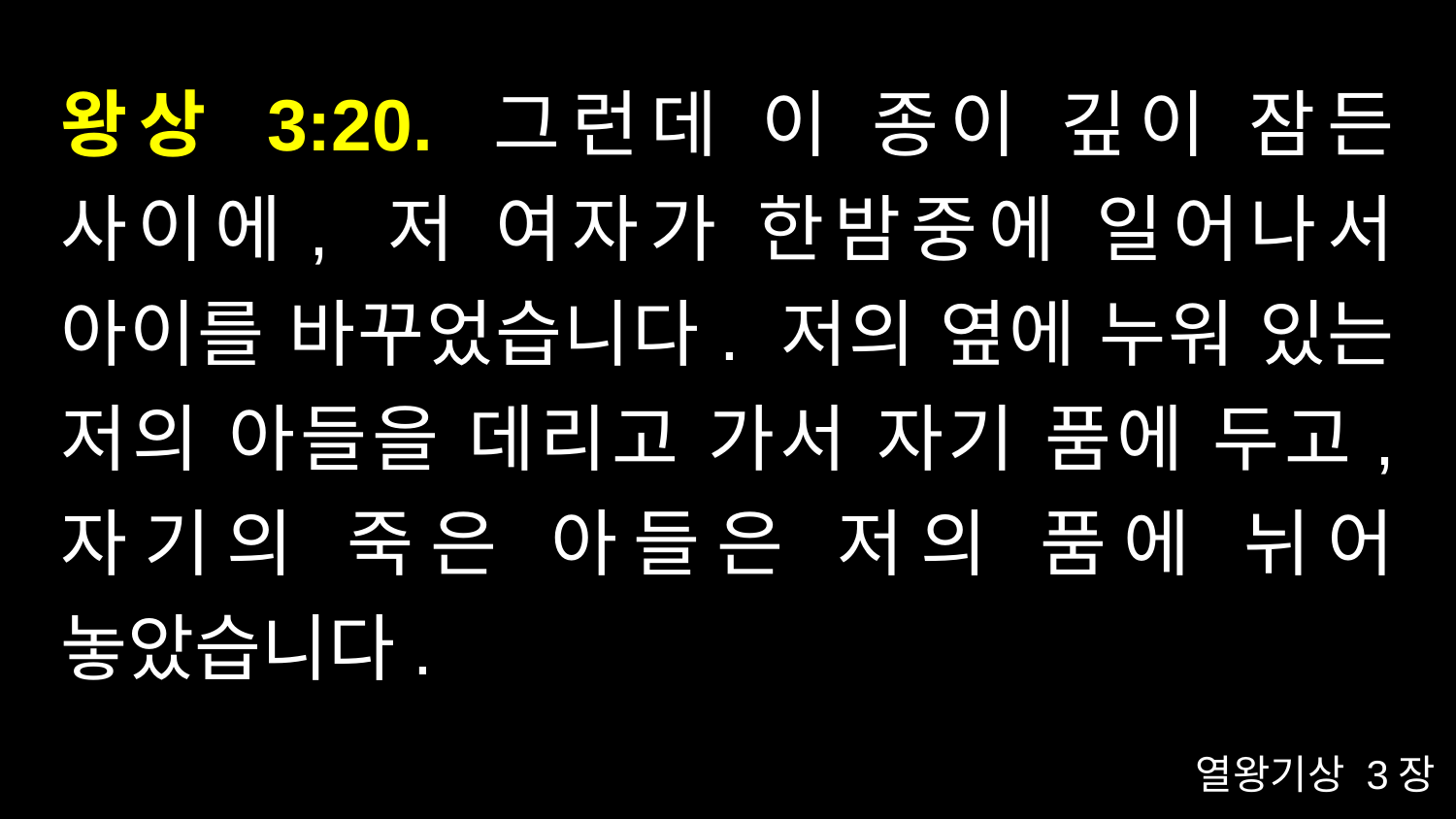

# 왕상 3:20. 그런데 이 종이 깊이 잠든 사이에, 저 여자가 한밤중에 일어나서 아이를 바꾸었습니다. 저의 옆에 누워 있는 저의 아들을 데리고 가서 자기 품에 두고, 자기의 죽은 아들은 저의 품에 뉘어 놓았습니다.
열왕기상 3장